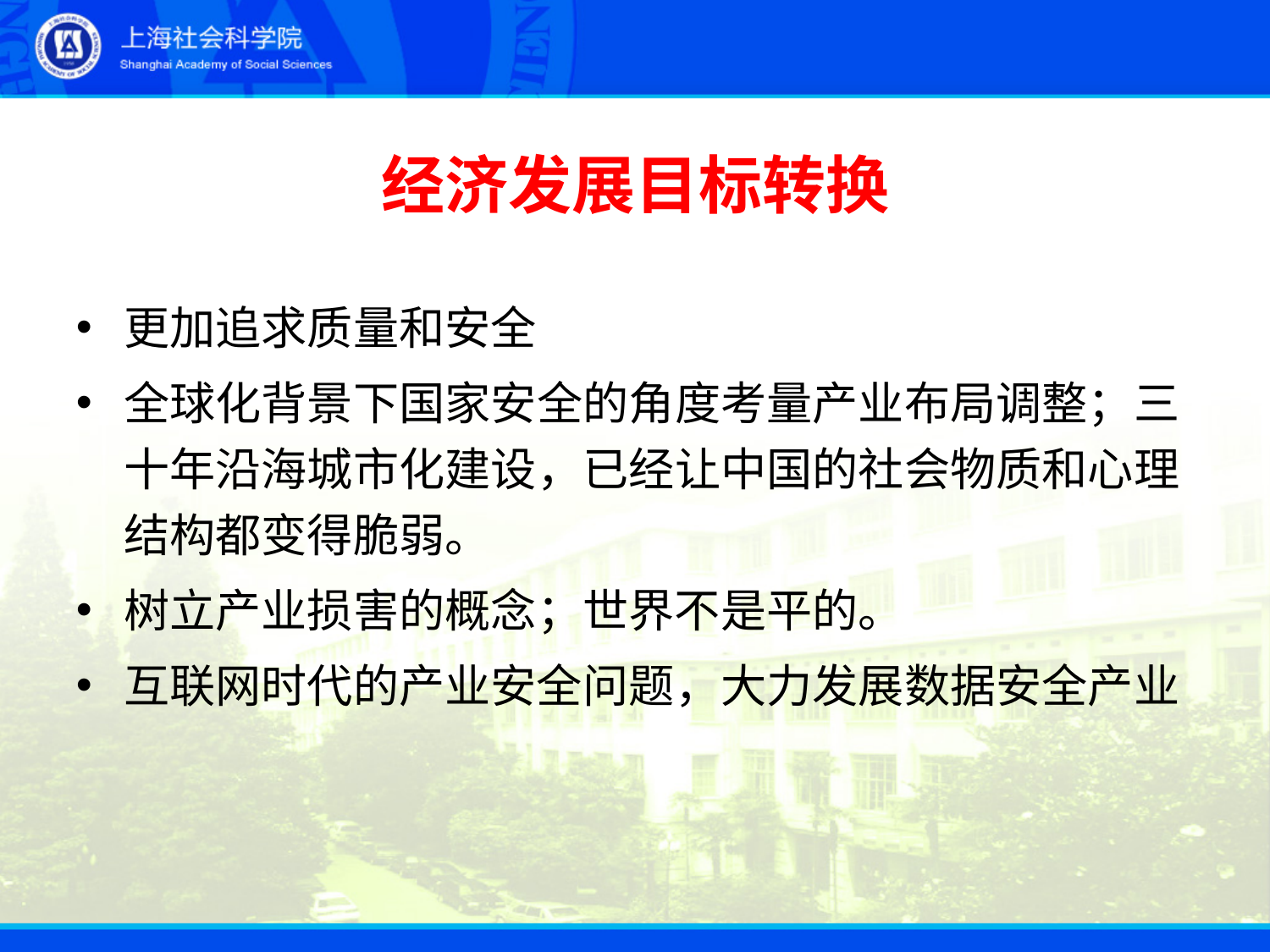

# 经济发展目标转换
更加追求质量和安全
全球化背景下国家安全的角度考量产业布局调整；三十年沿海城市化建设，已经让中国的社会物质和心理结构都变得脆弱。
树立产业损害的概念；世界不是平的。
互联网时代的产业安全问题，大力发展数据安全产业